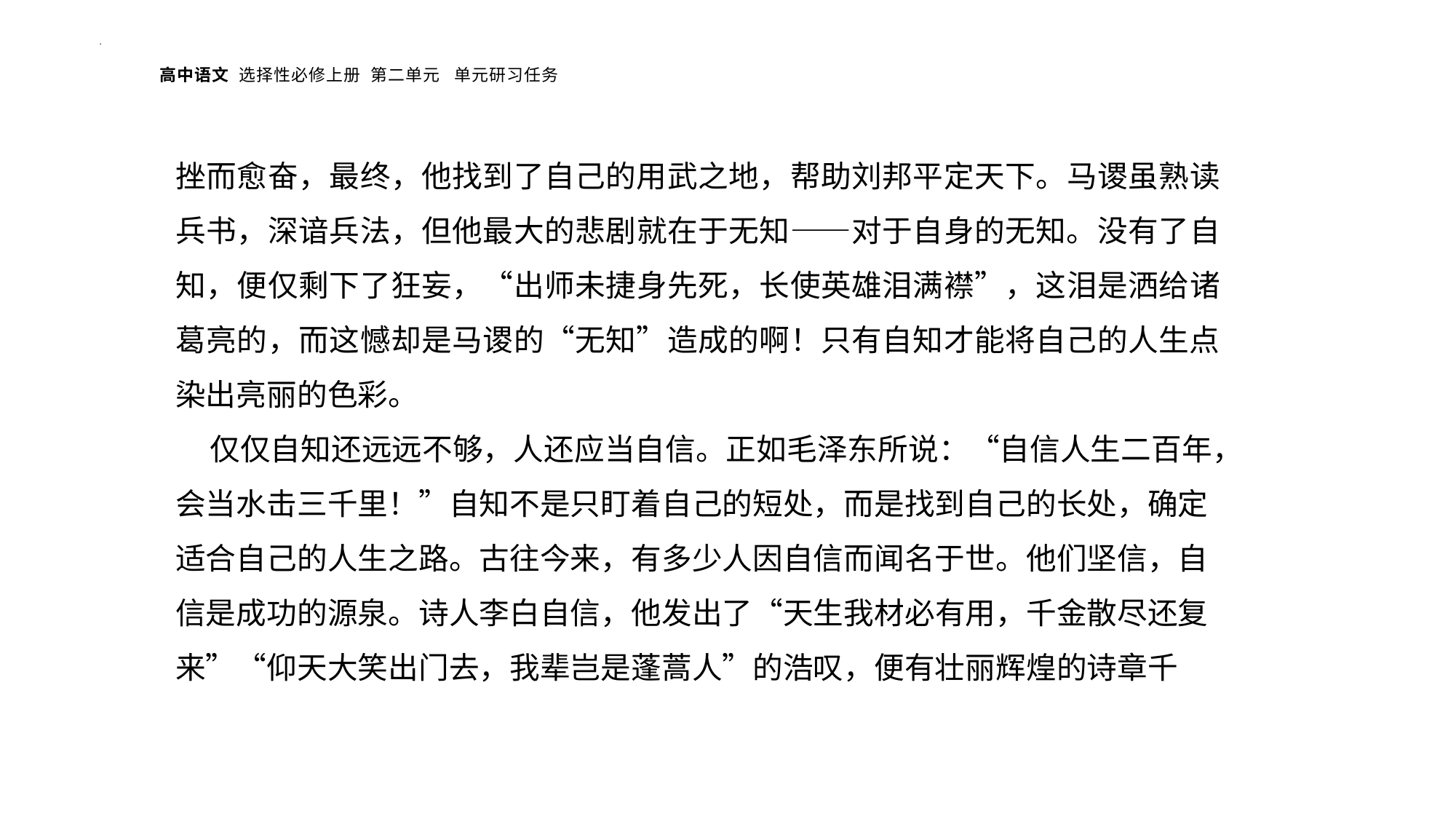

挫而愈奋，最终，他找到了自己的用武之地，帮助刘邦平定天下。马谡虽熟读兵书，深谙兵法，但他最大的悲剧就在于无知——对于自身的无知。没有了自知，便仅剩下了狂妄，“出师未捷身先死，长使英雄泪满襟”，这泪是洒给诸葛亮的，而这憾却是马谡的“无知”造成的啊！只有自知才能将自己的人生点染出亮丽的色彩。
    仅仅自知还远远不够，人还应当自信。正如毛泽东所说：“自信人生二百年，会当水击三千里！”自知不是只盯着自己的短处，而是找到自己的长处，确定适合自己的人生之路。古往今来，有多少人因自信而闻名于世。他们坚信，自信是成功的源泉。诗人李白自信，他发出了“天生我材必有用，千金散尽还复来”“仰天大笑出门去，我辈岂是蓬蒿人”的浩叹，便有壮丽辉煌的诗章千